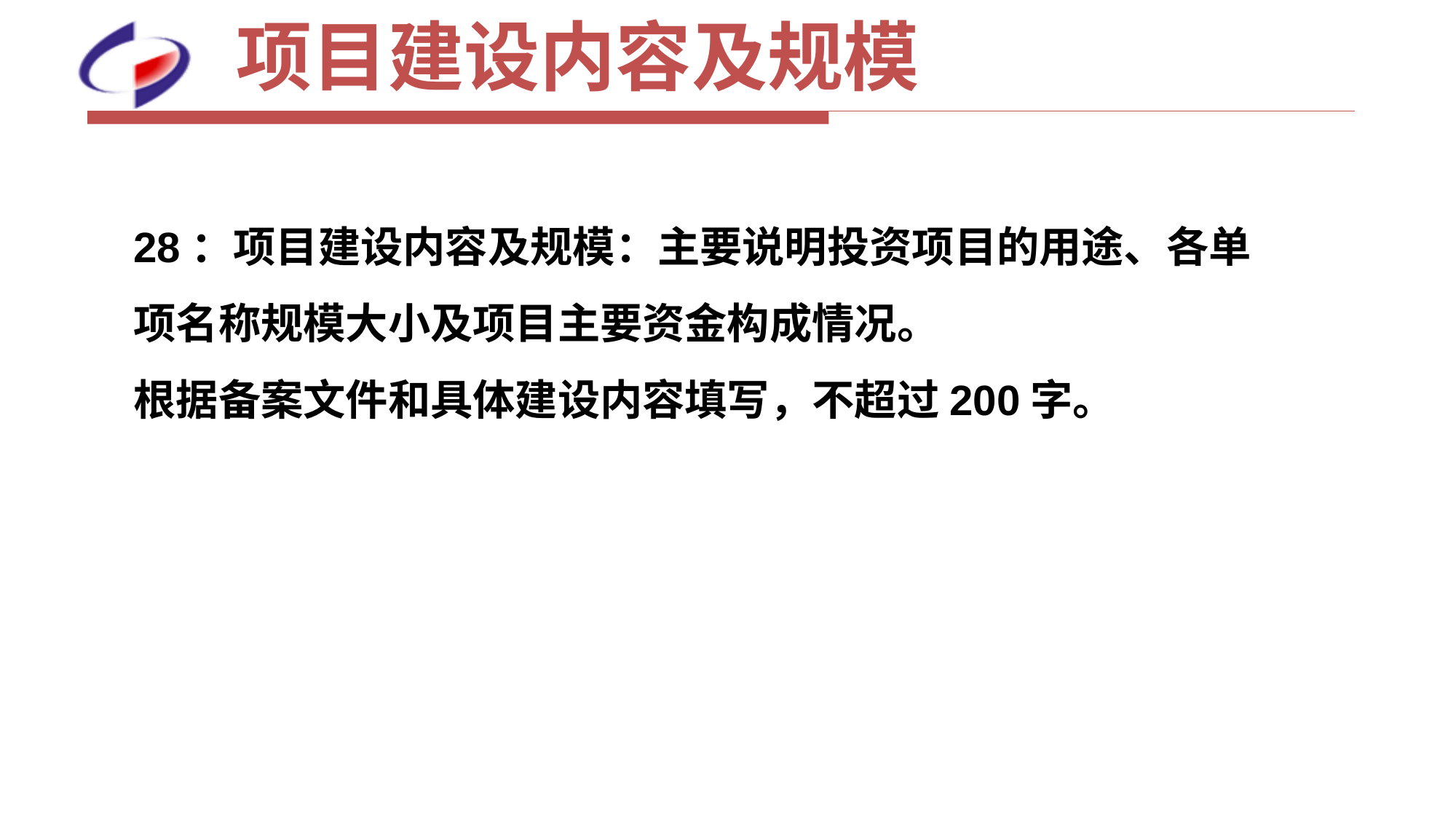

# 项目建设内容及规模
28：项目建设内容及规模：主要说明投资项目的用途、各单项名称规模大小及项目主要资金构成情况。
根据备案文件和具体建设内容填写，不超过200字。